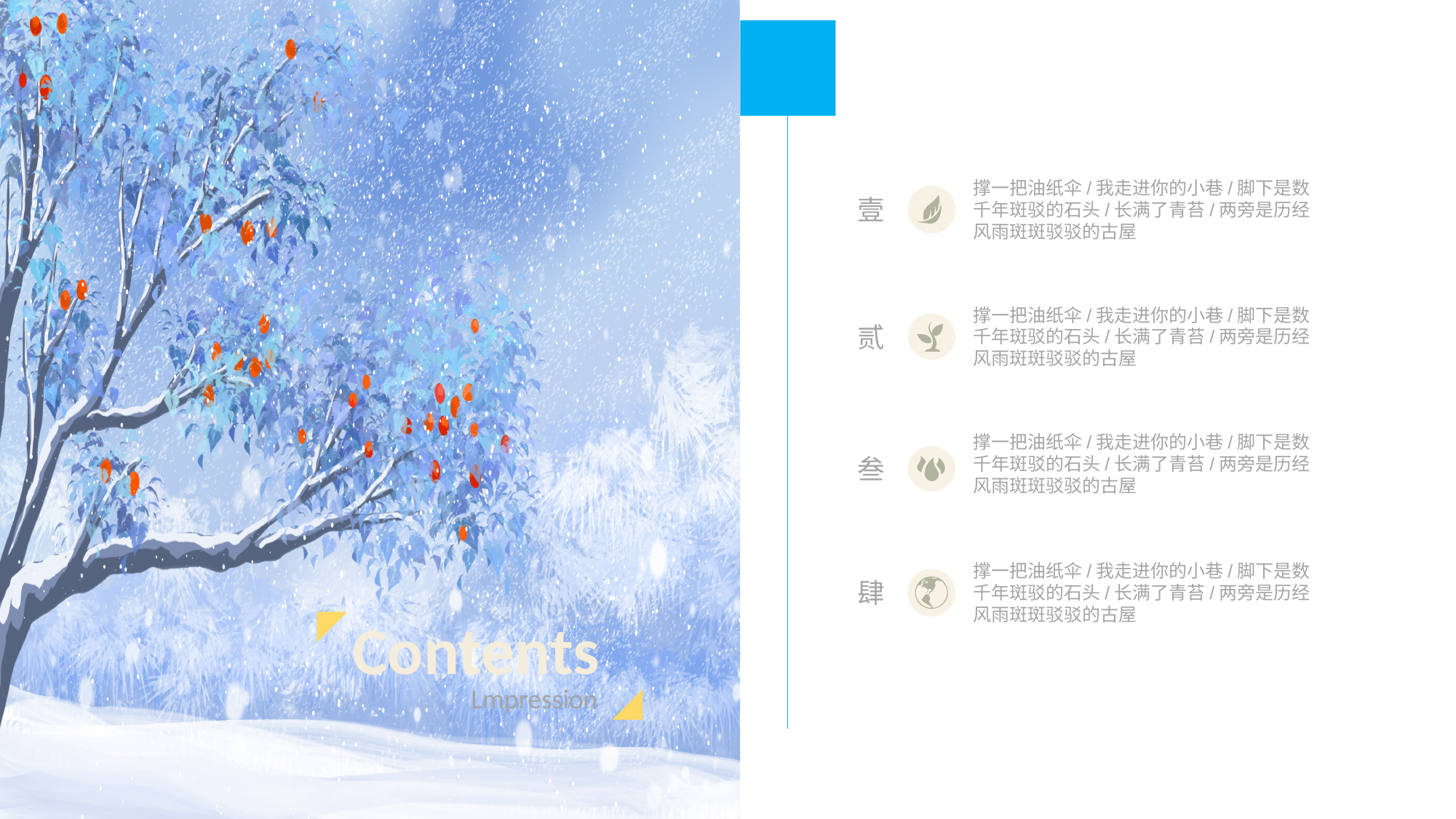

撑一把油纸伞/我走进你的小巷/脚下是数千年斑驳的石头/长满了青苔/两旁是历经风雨斑斑驳驳的古屋

壹

撑一把油纸伞/我走进你的小巷/脚下是数千年斑驳的石头/长满了青苔/两旁是历经风雨斑斑驳驳的古屋

贰

撑一把油纸伞/我走进你的小巷/脚下是数千年斑驳的石头/长满了青苔/两旁是历经风雨斑斑驳驳的古屋

叁

撑一把油纸伞/我走进你的小巷/脚下是数千年斑驳的石头/长满了青苔/两旁是历经风雨斑斑驳驳的古屋

肆

Contents

Lmpression